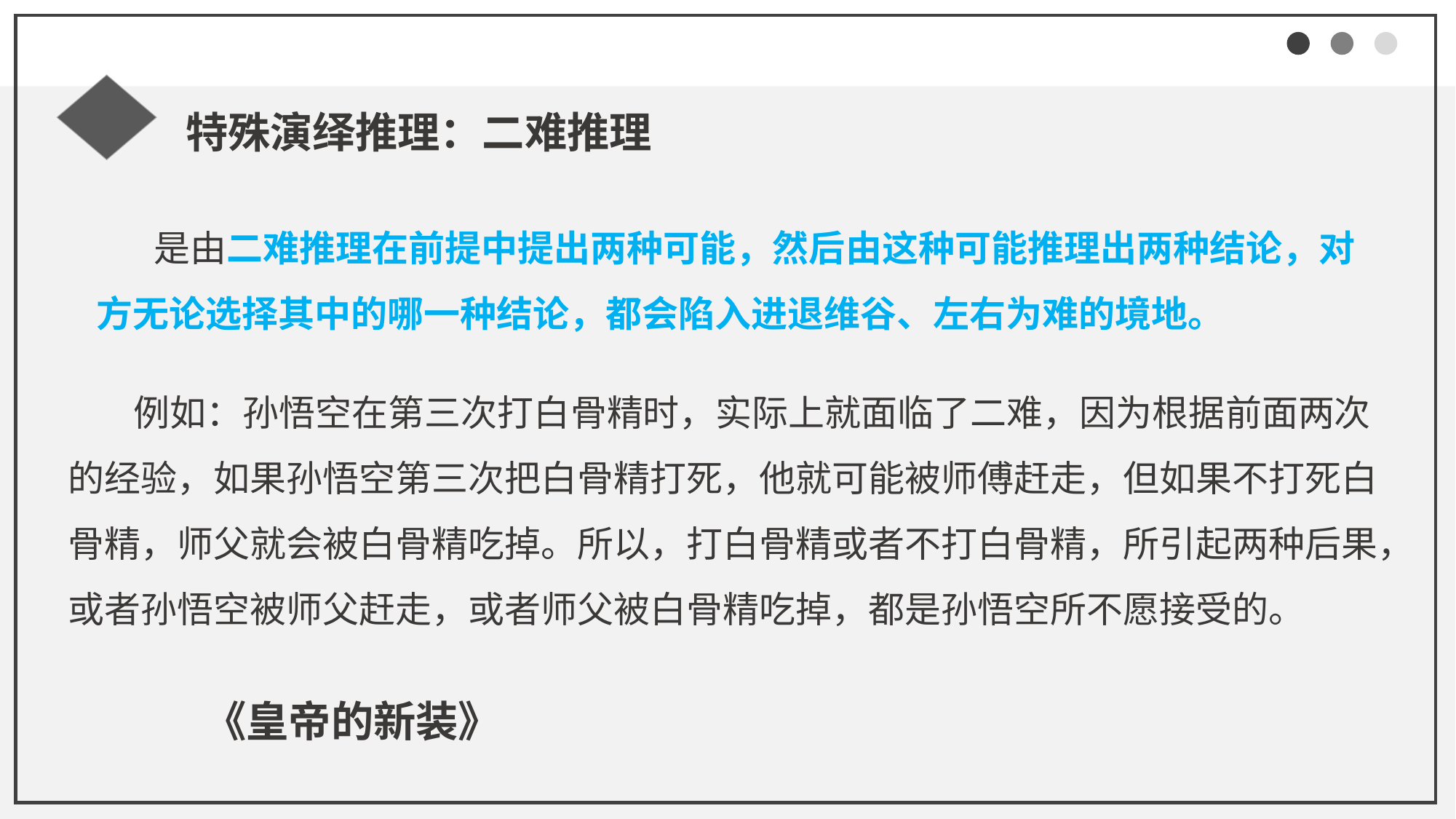

特殊演绎推理：二难推理
      是由二难推理在前提中提出两种可能，然后由这种可能推理出两种结论，对方无论选择其中的哪一种结论，都会陷入进退维谷、左右为难的境地。
       例如：孙悟空在第三次打白骨精时，实际上就面临了二难，因为根据前面两次的经验，如果孙悟空第三次把白骨精打死，他就可能被师傅赶走，但如果不打死白骨精，师父就会被白骨精吃掉。所以，打白骨精或者不打白骨精，所引起两种后果，或者孙悟空被师父赶走，或者师父被白骨精吃掉，都是孙悟空所不愿接受的。
《皇帝的新装》